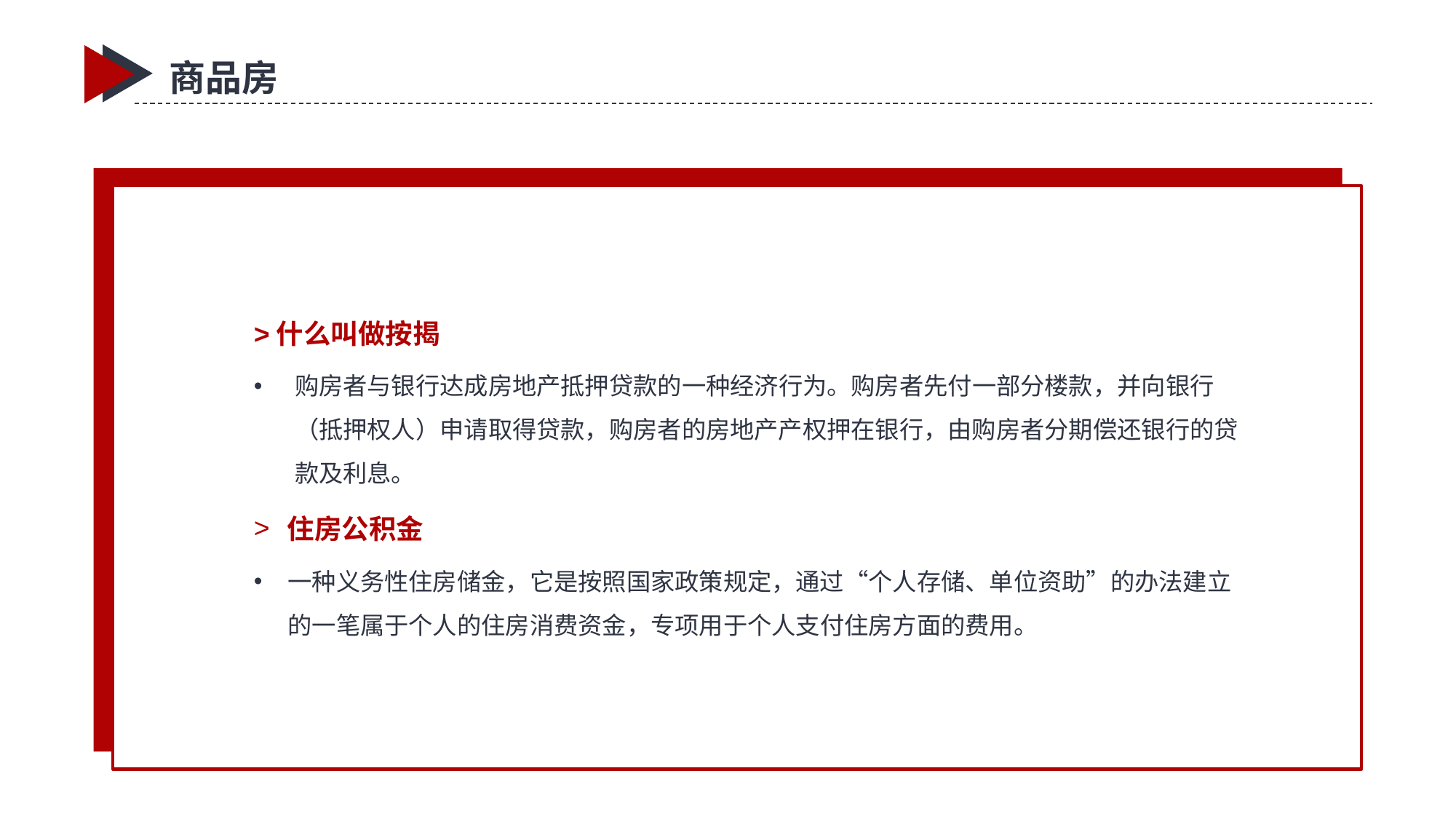

商品房

>什么叫做按揭
购房者与银行达成房地产抵押贷款的一种经济行为。购房者先付一部分楼款，并向银行（抵押权人）申请取得贷款，购房者的房地产产权押在银行，由购房者分期偿还银行的贷款及利息。
 住房公积金
一种义务性住房储金，它是按照国家政策规定，通过“个人存储、单位资助”的办法建立的一笔属于个人的住房消费资金，专项用于个人支付住房方面的费用。